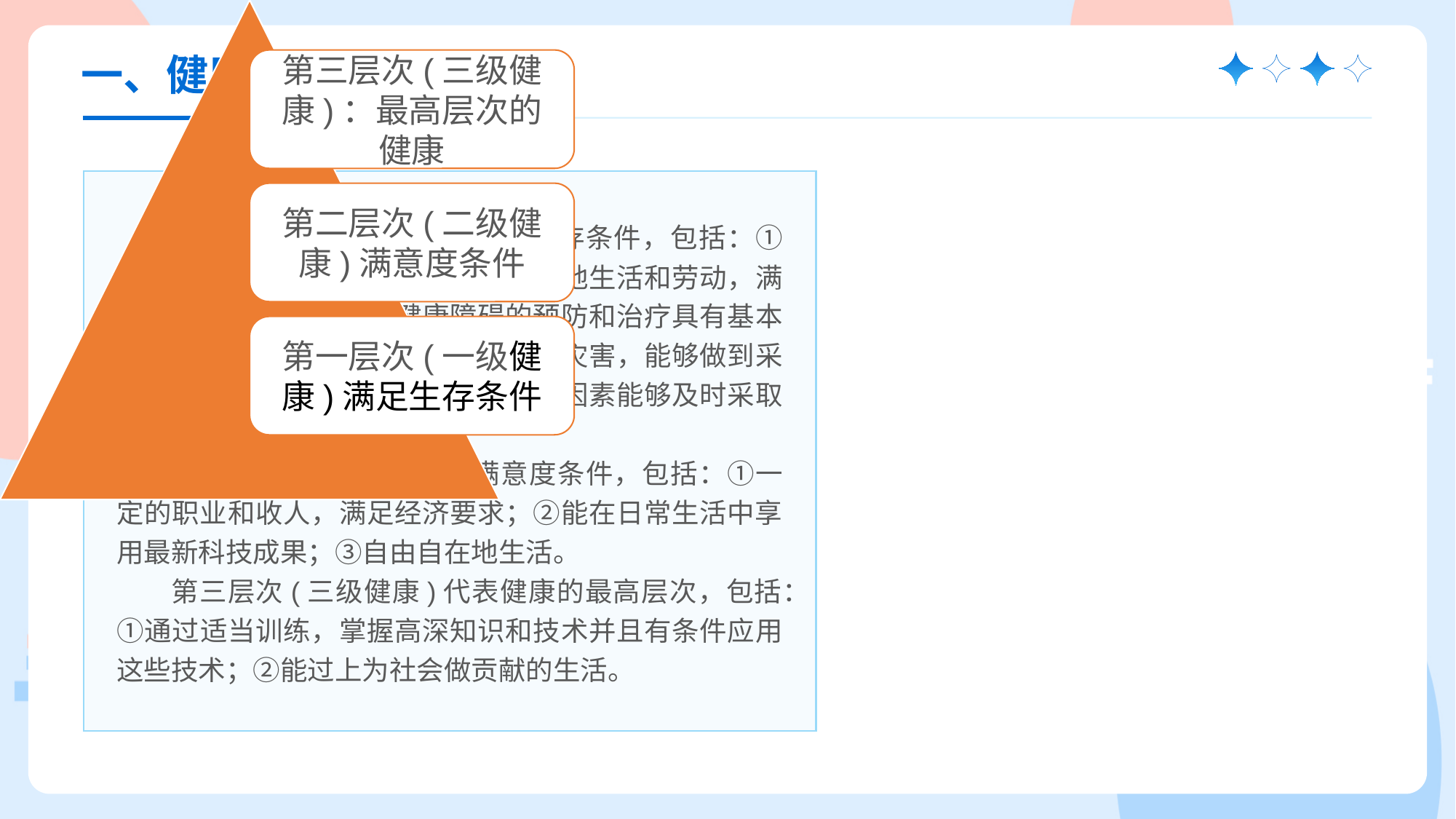

一、健康的含义
.
第一层次(一级健康)是满足生存条件，包括：①无饥寒、无病、无体弱，能精力充沛地生活和劳动，满足基本的卫生要求，对健康障碍的预防和治疗具有基本知识；②对有科学预防方法的疾病和灾害，能够做到采取合理的预防措施；③影响对健康的因素能够及时采取合理的治疗方法和康复措施。
第二层次(二级健康)为满意度条件，包括：①一定的职业和收人，满足经济要求；②能在日常生活中享用最新科技成果；③自由自在地生活。
第三层次(三级健康)代表健康的最高层次，包括：①通过适当训练，掌握高深知识和技术并且有条件应用这些技术；②能过上为社会做贡献的生活。
第三层次(三级健康)：最高层次的健康
第二层次(二级健康)满意度条件
第一层次(一级健康)满足生存条件